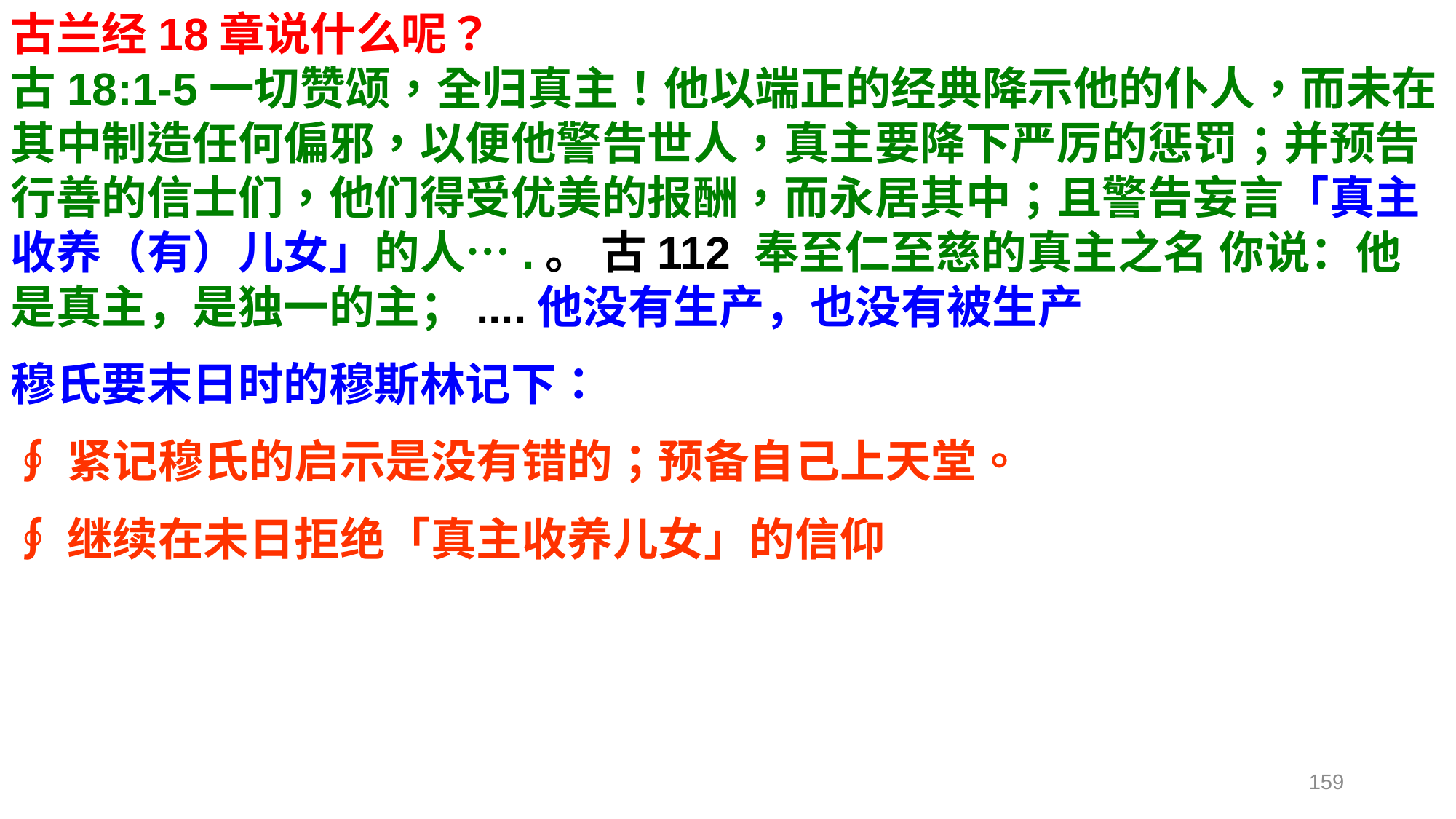

古兰经18章说什么呢？
古18:1-5一切赞颂，全归真主！他以端正的经典降示他的仆人，而未在其中制造任何偏邪，以便他警告世人，真主要降下严厉的惩罚；并预告行善的信士们，他们得受优美的报酬，而永居其中；且警告妄言「真主收养（有）儿女」的人….。 古112 奉至仁至慈的真主之名 你说：他是真主，是独一的主；....他没有生产，也没有被生产
穆氏要末日时的穆斯林记下：
∮紧记穆氏的启示是没有错的；预备自己上天堂。
∮继续在未日拒绝「真主收养儿女」的信仰
159